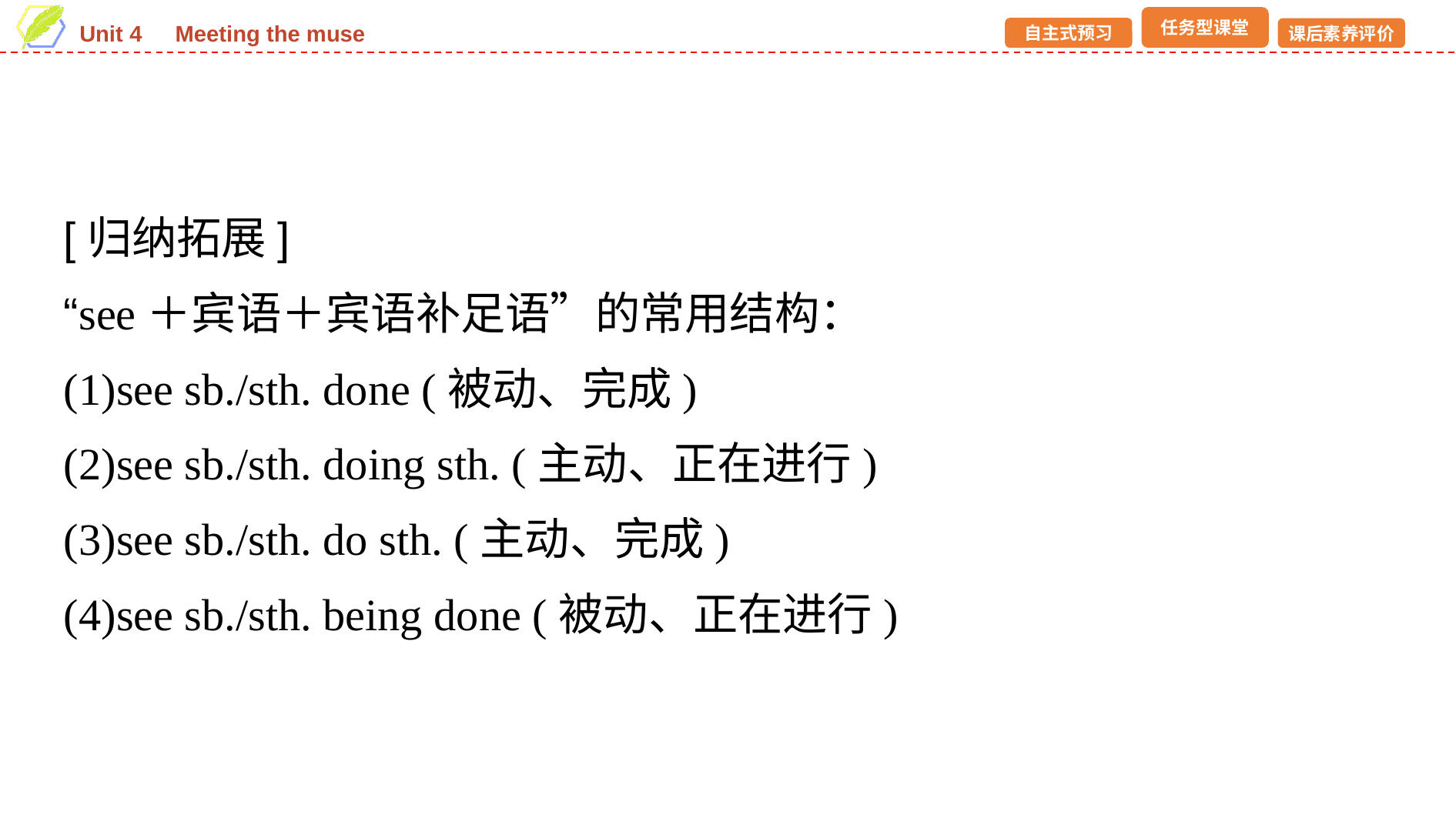

[归纳拓展]
“see＋宾语＋宾语补足语”的常用结构：
(1)see sb./sth. done (被动、完成)
(2)see sb./sth. doing sth. (主动、正在进行)
(3)see sb./sth. do sth. (主动、完成)
(4)see sb./sth. being done (被动、正在进行)